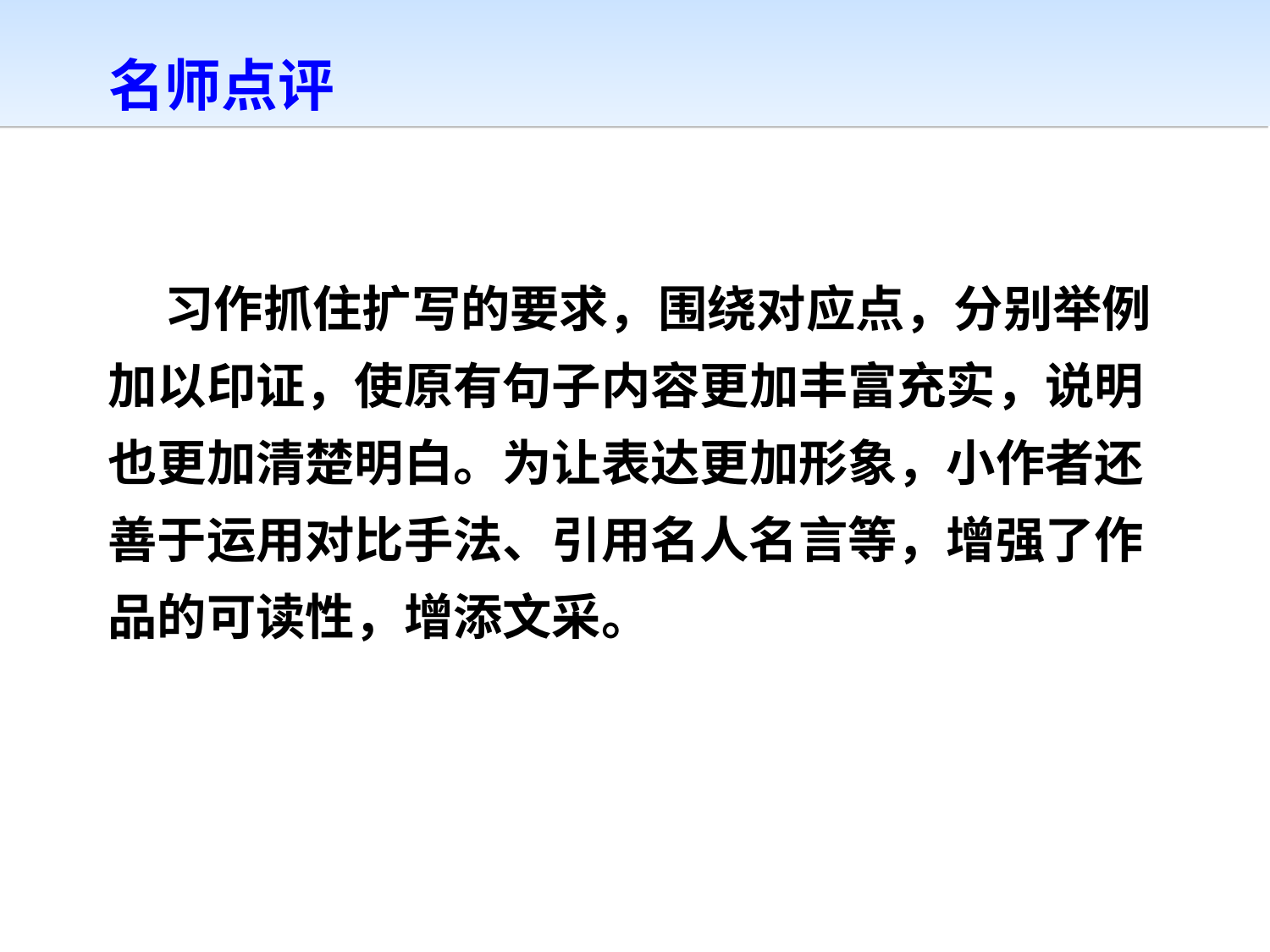

名师点评
    习作抓住扩写的要求，围绕对应点，分别举例加以印证，使原有句子内容更加丰富充实，说明也更加清楚明白。为让表达更加形象，小作者还善于运用对比手法、引用名人名言等，增强了作品的可读性，增添文采。